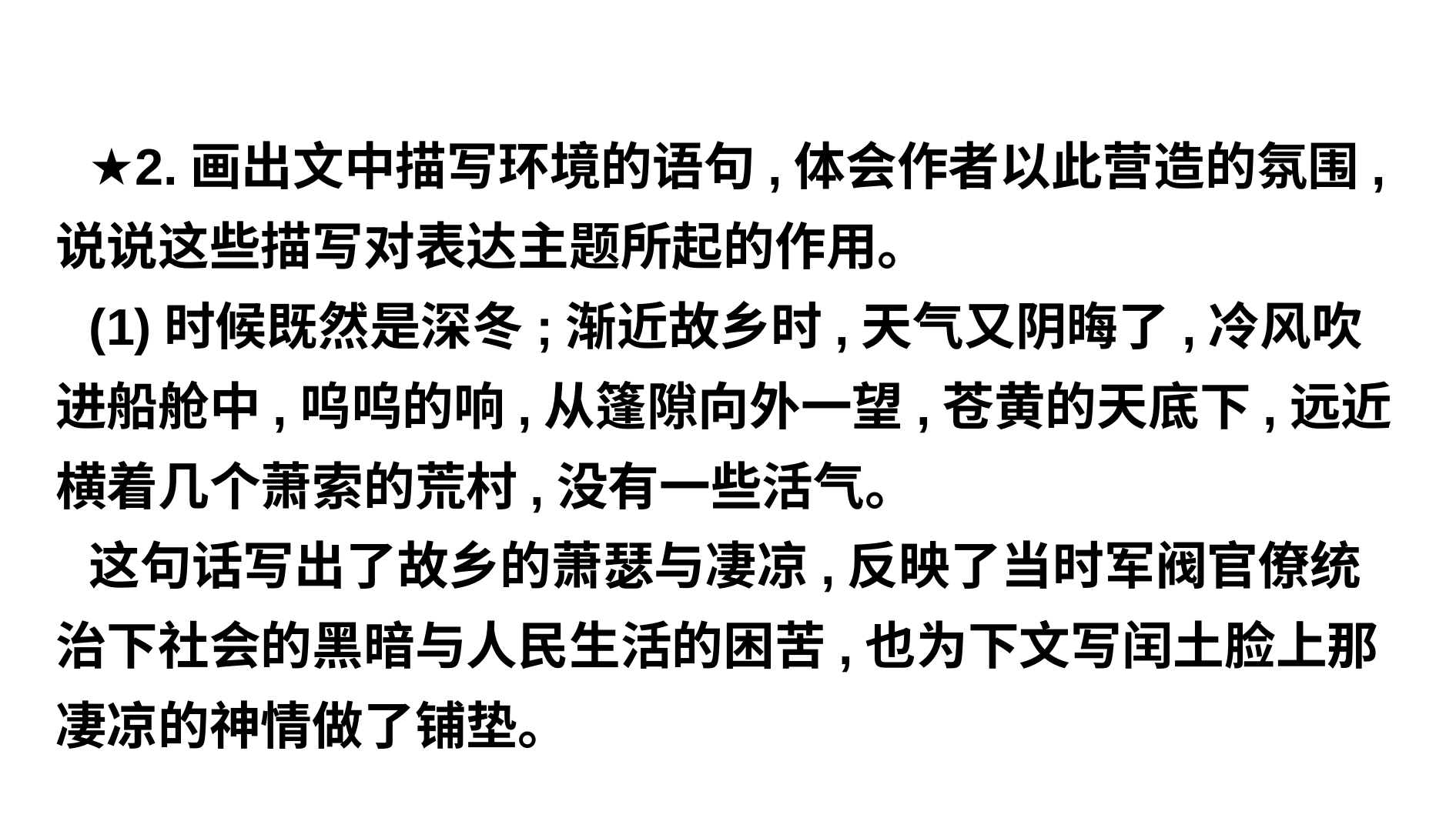

★2.画出文中描写环境的语句,体会作者以此营造的氛围,说说这些描写对表达主题所起的作用。
(1)时候既然是深冬;渐近故乡时,天气又阴晦了,冷风吹进船舱中,呜呜的响,从篷隙向外一望,苍黄的天底下,远近横着几个萧索的荒村,没有一些活气。
这句话写出了故乡的萧瑟与凄凉,反映了当时军阀官僚统治下社会的黑暗与人民生活的困苦,也为下文写闰土脸上那凄凉的神情做了铺垫。